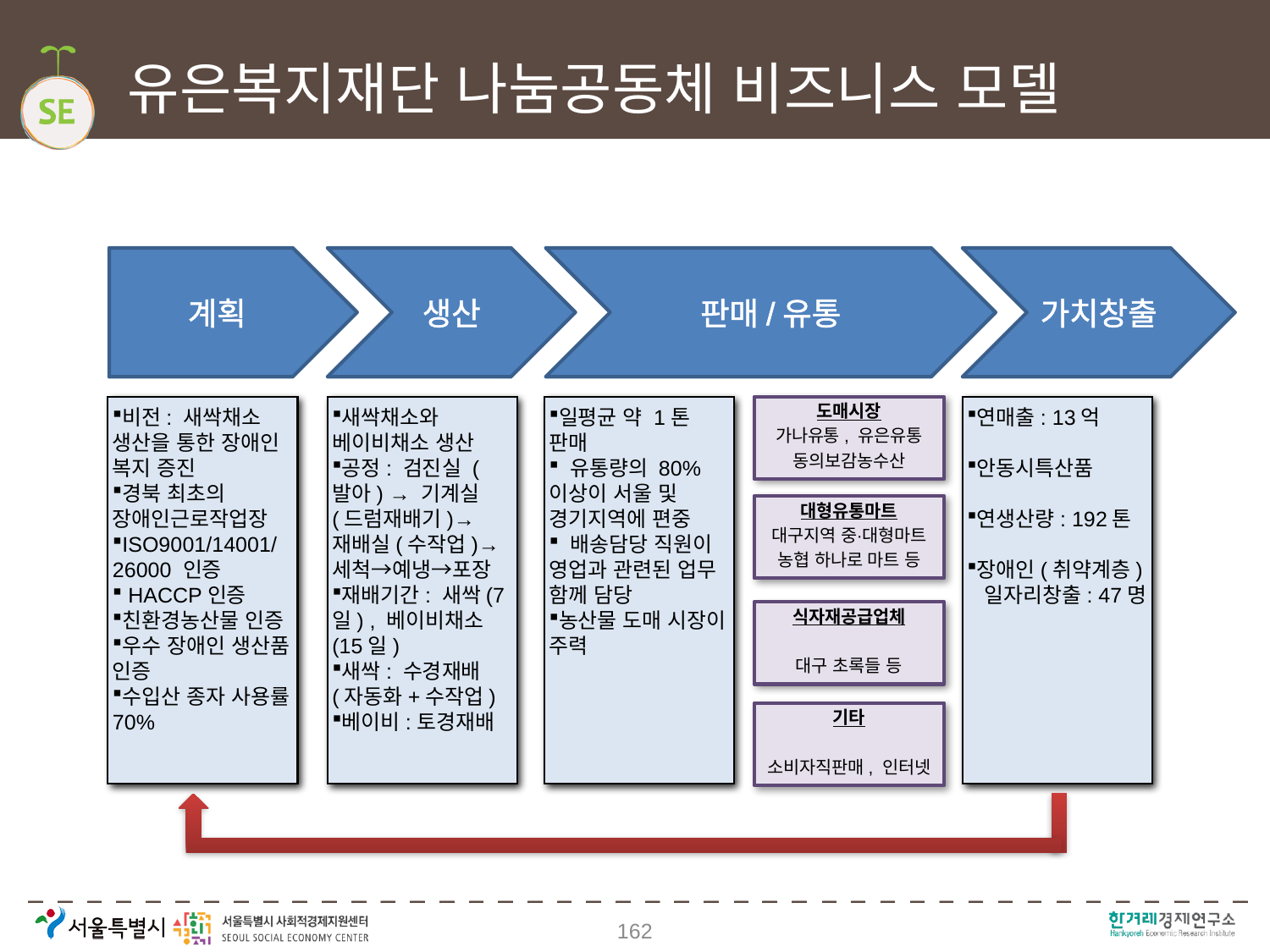

# 유은복지재단 나눔공동체 비즈니스 모델
계획
생산
판매/유통
가치창출
비전: 새싹채소 생산을 통한 장애인 복지 증진
경북 최초의
장애인근로작업장
ISO9001/14001/   26000 인증
 HACCP인증
친환경농산물 인증
우수 장애인 생산품 인증
수입산 종자 사용률 70%
새싹채소와
베이비채소 생산
공정: 검진실 (발아) → 기계실 (드럼재배기)→ 재배실(수작업)→세척→예냉→포장
재배기간: 새싹(7일) , 베이비채소(15일)
새싹: 수경재배    (자동화+수작업)
베이비:토경재배

일평균 약 1톤 판매
 유통량의 80% 이상이 서울 및 경기지역에 편중
 배송담당 직원이  영업과 관련된 업무  함께 담당
농산물 도매 시장이 주력
도매시장
가나유통, 유은유통
동의보감농수산
연매출: 13억

안동시특산품

연생산량: 192톤

장애인(취약계층)   일자리창출: 47명

대형유통마트
대구지역 중∙대형마트 농협 하나로 마트 등
식자재공급업체

대구 초록들 등
기타

소비자직판매, 인터넷

162